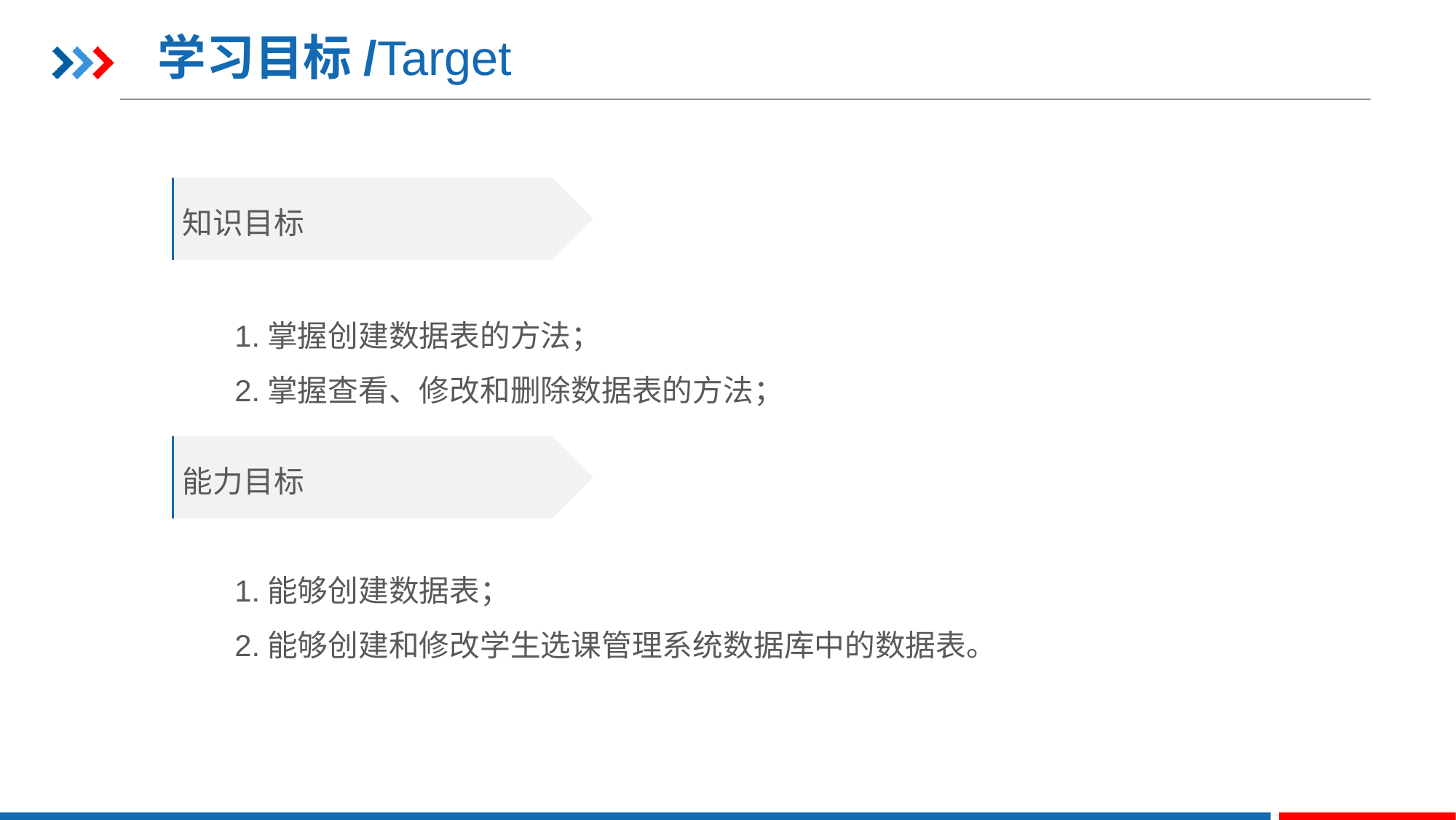

学习目标/Target
知识目标

1.掌握创建数据表的方法；
2.掌握查看、修改和删除数据表的方法；
能力目标

1.能够创建数据表；
2.能够创建和修改学生选课管理系统数据库中的数据表。